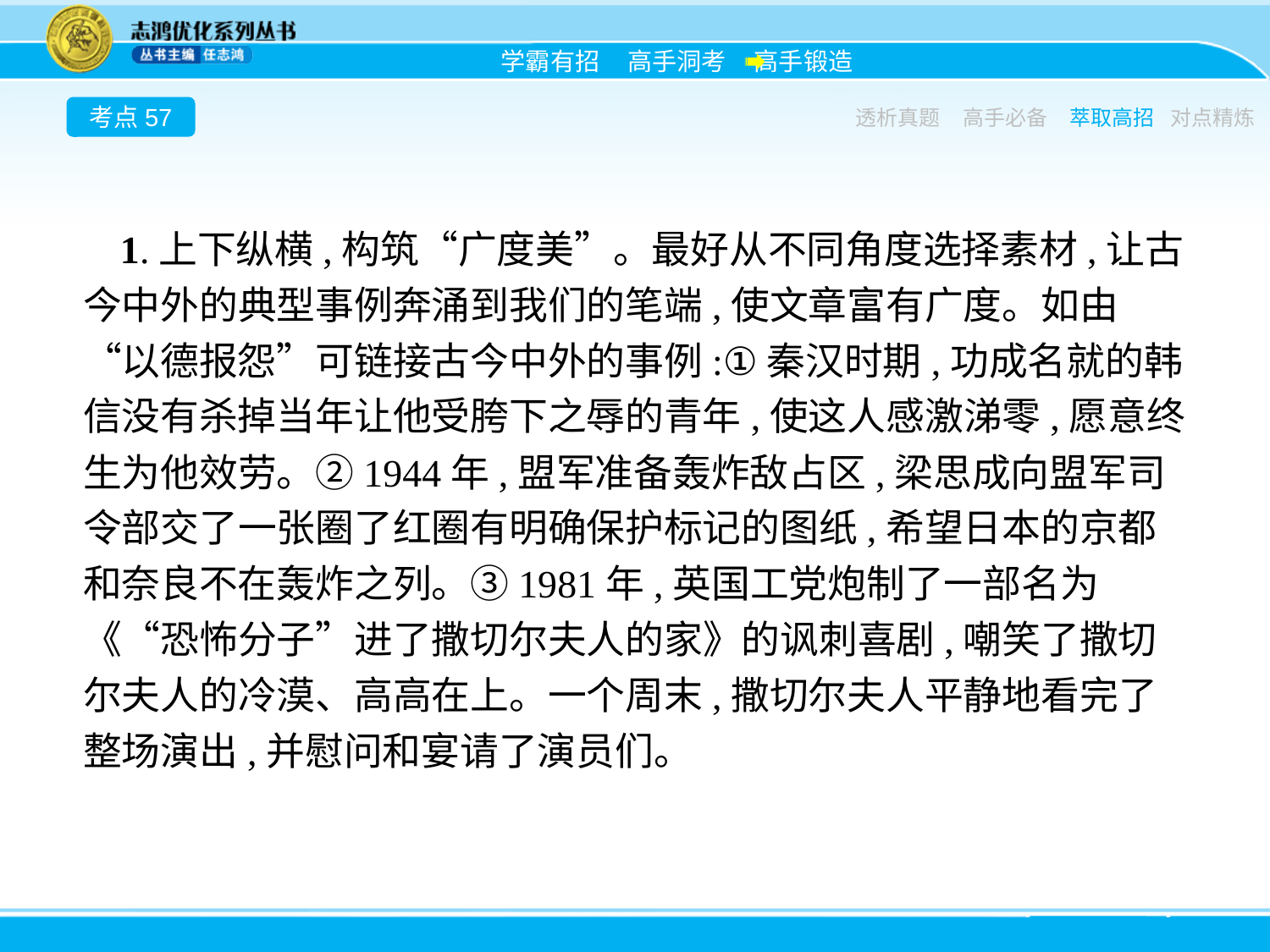

考点57
透析真题
高手必备
萃取高招
对点精炼
1.上下纵横,构筑“广度美”。最好从不同角度选择素材,让古今中外的典型事例奔涌到我们的笔端,使文章富有广度。如由“以德报怨”可链接古今中外的事例:①秦汉时期,功成名就的韩信没有杀掉当年让他受胯下之辱的青年,使这人感激涕零,愿意终生为他效劳。②1944年,盟军准备轰炸敌占区,梁思成向盟军司令部交了一张圈了红圈有明确保护标记的图纸,希望日本的京都和奈良不在轰炸之列。③1981年,英国工党炮制了一部名为《“恐怖分子”进了撒切尔夫人的家》的讽刺喜剧,嘲笑了撒切尔夫人的冷漠、高高在上。一个周末,撒切尔夫人平静地看完了整场演出,并慰问和宴请了演员们。